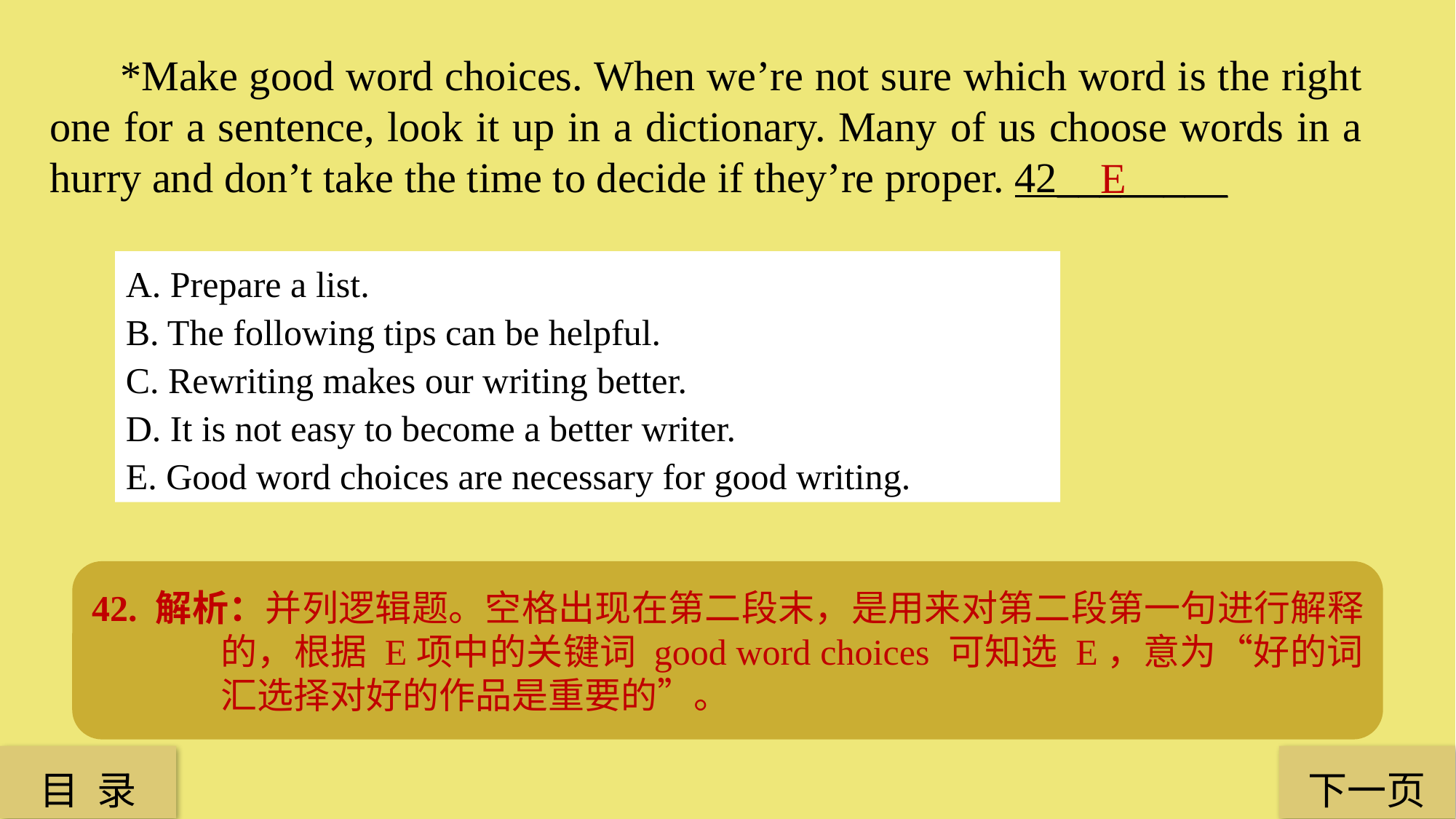

*Make good word choices. When we’re not sure which word is the right one for a sentence, look it up in a dictionary. Many of us choose words in a hurry and don’t take the time to decide if they’re proper. 42________
E
A. Prepare a list.
B. The following tips can be helpful.
C. Rewriting makes our writing better.
D. It is not easy to become a better writer.
E. Good word choices are necessary for good writing.
42. 解析：并列逻辑题。空格出现在第二段末，是用来对第二段第一句进行解释的，根据 E项中的关键词 good word choices 可知选 E，意为“好的词汇选择对好的作品是重要的”。